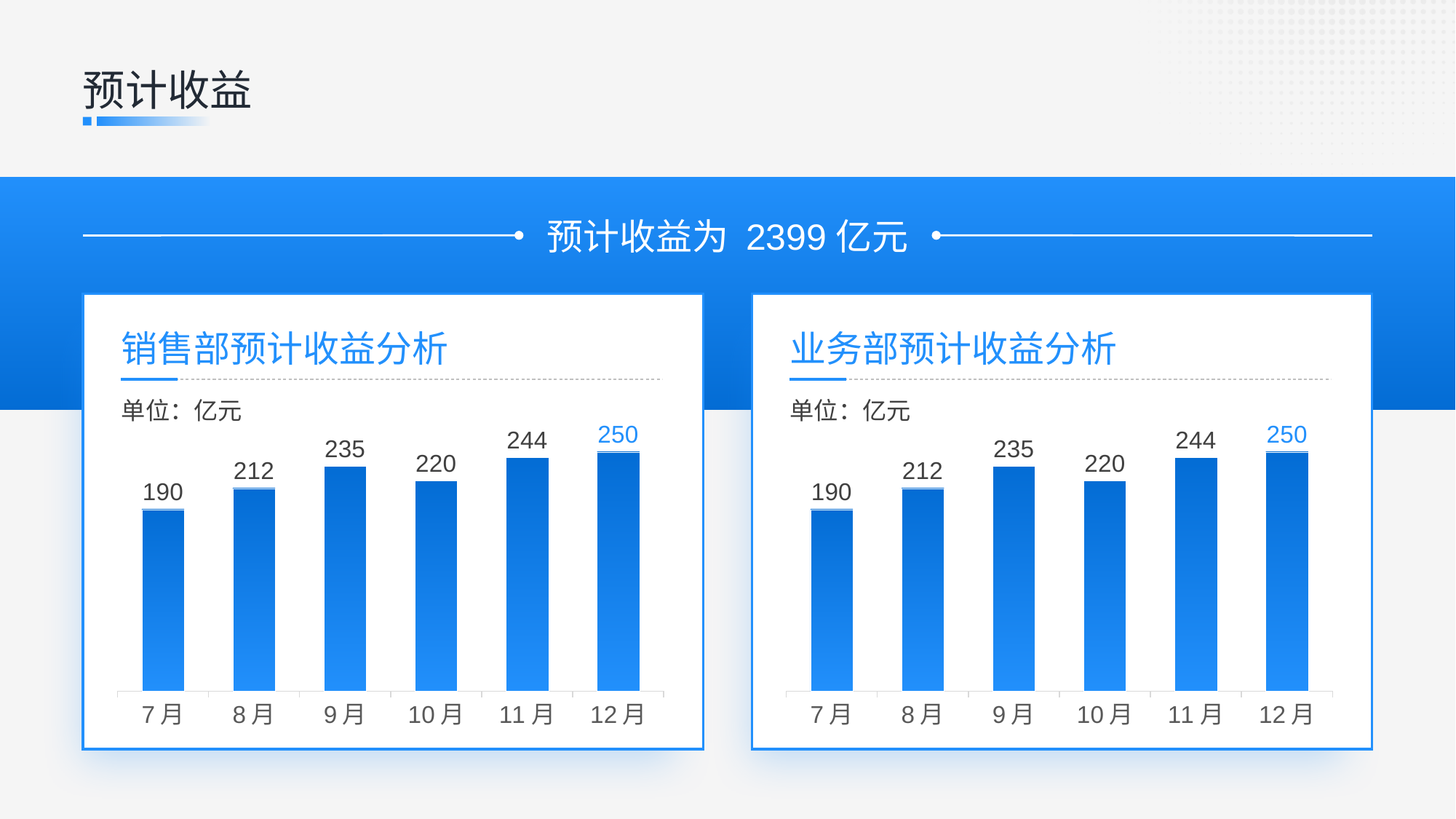

预计收益

预计收益为 2399亿元

销售部预计收益分析
业务部预计收益分析
单位：亿元
单位：亿元

### Chart

| Category | 系列 1 |
|---|---|
| 7月 | 190.0 |
| 8月 | 212.0 |
| 9月 | 235.0 |
| 10月 | 220.0 |
| 11月 | 244.0 |
| 12月 | 250.0 |

### Chart

| Category | 系列 1 |
|---|---|
| 7月 | 190.0 |
| 8月 | 212.0 |
| 9月 | 235.0 |
| 10月 | 220.0 |
| 11月 | 244.0 |
| 12月 | 250.0 |